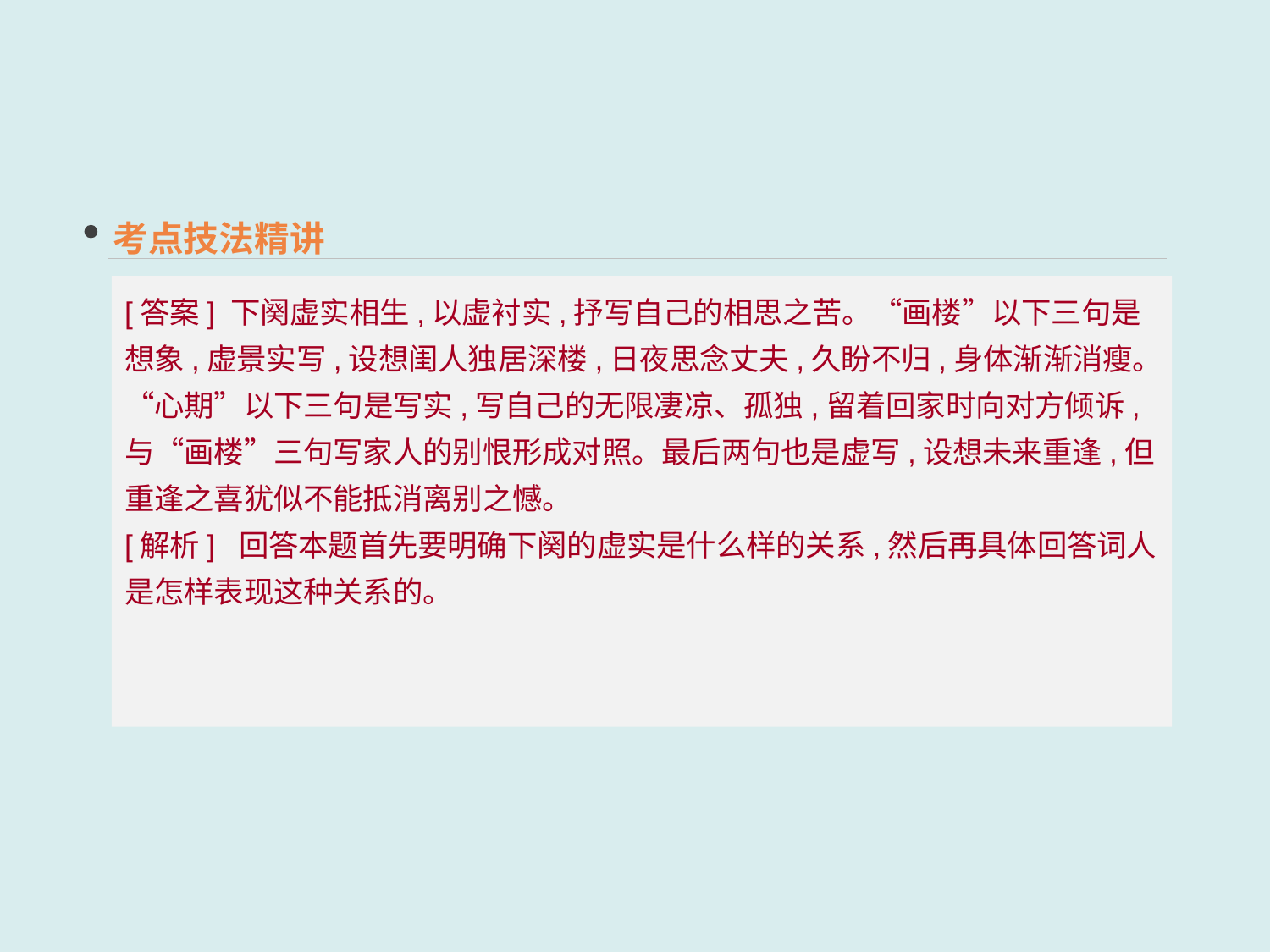

考点技法精讲

[答案] 下阕虚实相生,以虚衬实,抒写自己的相思之苦。“画楼”以下三句是想象,虚景实写,设想闺人独居深楼,日夜思念丈夫,久盼不归,身体渐渐消瘦。“心期”以下三句是写实,写自己的无限凄凉、孤独,留着回家时向对方倾诉,与“画楼”三句写家人的别恨形成对照。最后两句也是虚写,设想未来重逢,但重逢之喜犹似不能抵消离别之憾。
[解析]  回答本题首先要明确下阕的虚实是什么样的关系,然后再具体回答词人是怎样表现这种关系的。